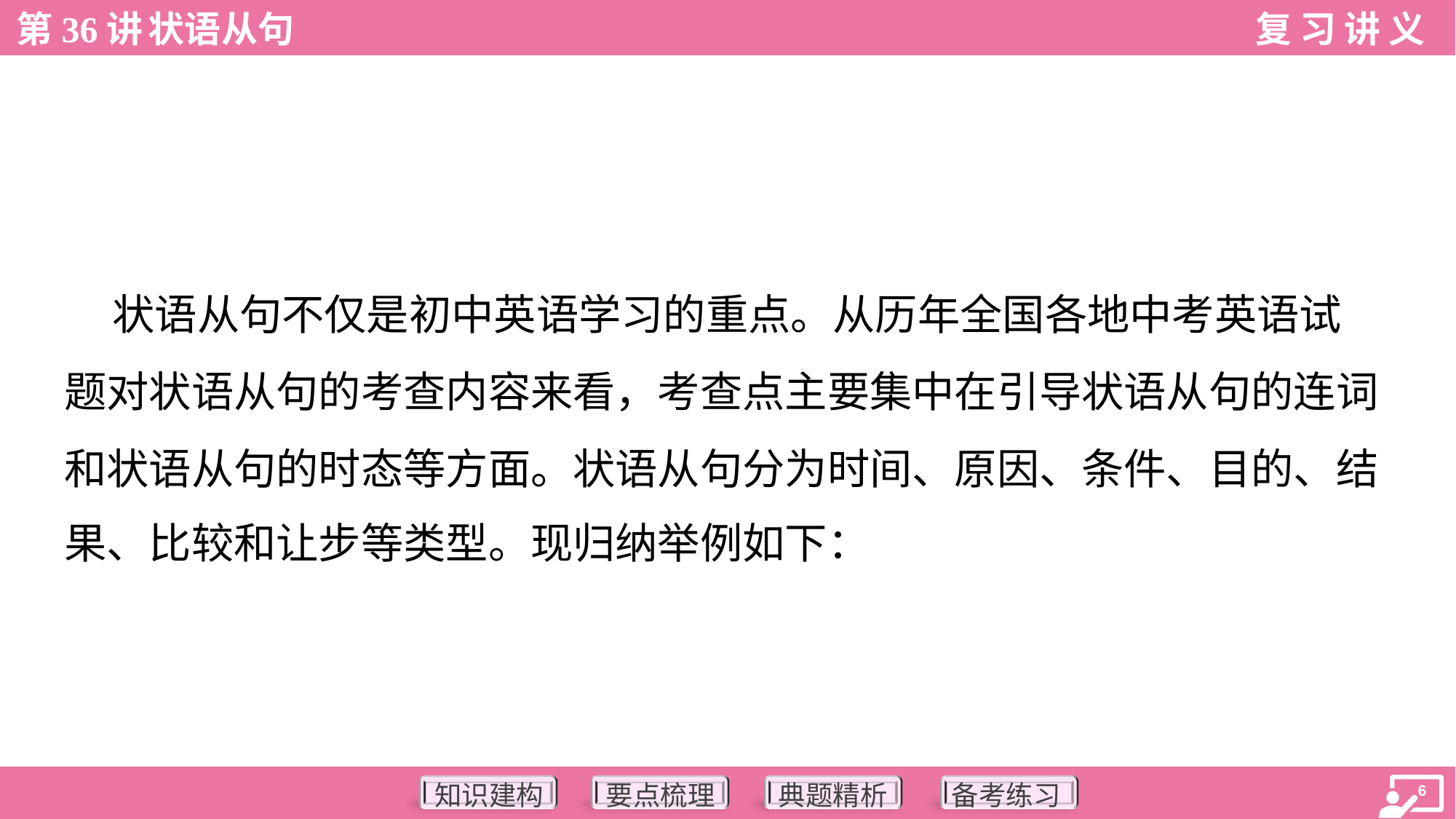

状语从句不仅是初中英语学习的重点。从历年全国各地中考英语试
题对状语从句的考查内容来看，考查点主要集中在引导状语从句的连词
和状语从句的时态等方面。状语从句分为时间、原因、条件、目的、结
果、比较和让步等类型。现归纳举例如下：